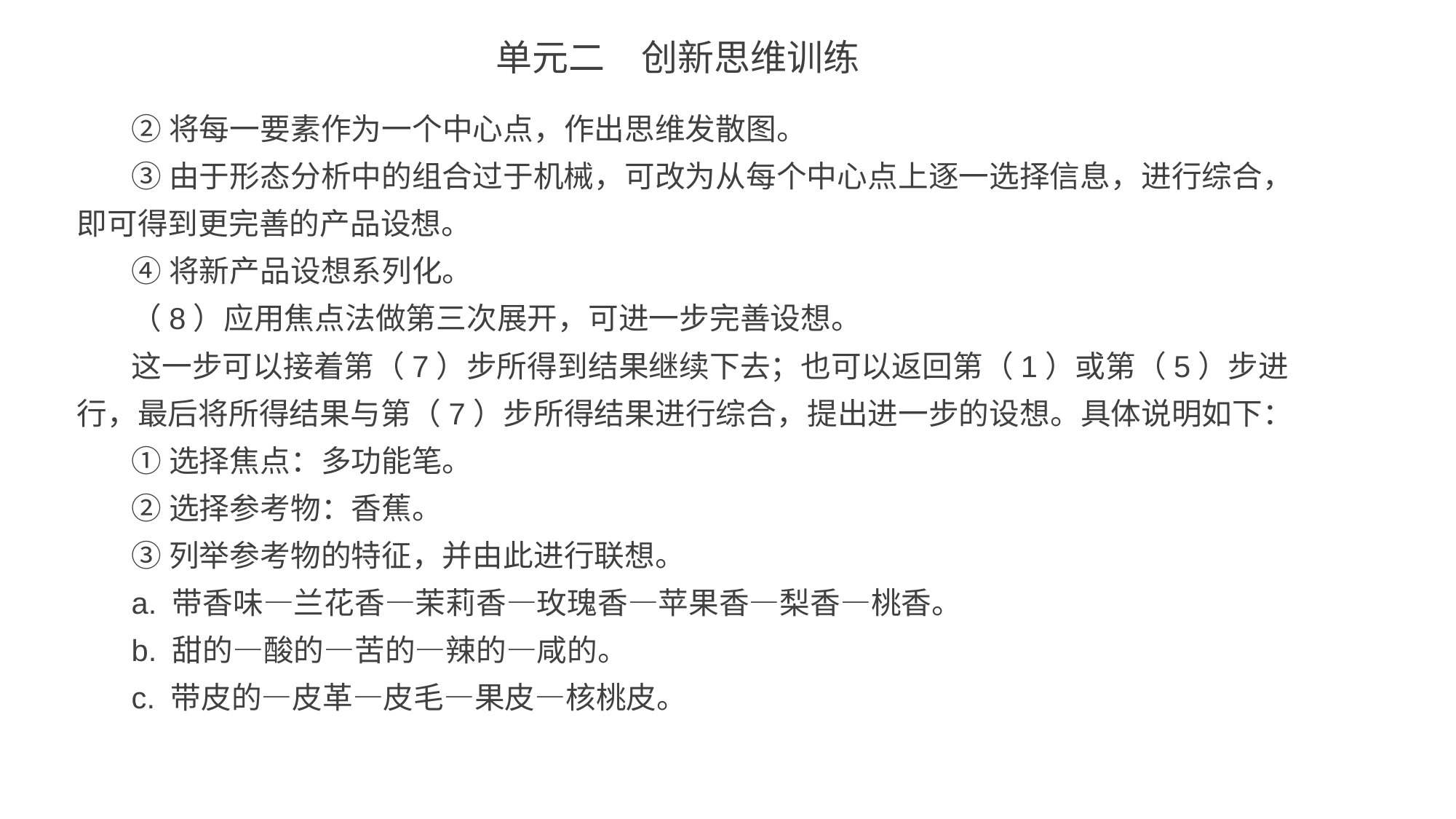

单元二　创新思维训练
②将每一要素作为一个中心点，作出思维发散图。
③由于形态分析中的组合过于机械，可改为从每个中心点上逐一选择信息，进行综合，即可得到更完善的产品设想。
④将新产品设想系列化。
（8）应用焦点法做第三次展开，可进一步完善设想。
这一步可以接着第（7）步所得到结果继续下去；也可以返回第（1）或第（5）步进行，最后将所得结果与第（7）步所得结果进行综合，提出进一步的设想。具体说明如下：
①选择焦点：多功能笔。
②选择参考物：香蕉。
③列举参考物的特征，并由此进行联想。
a. 带香味—兰花香—茉莉香—玫瑰香—苹果香—梨香—桃香。
b. 甜的—酸的—苦的—辣的—咸的。
c. 带皮的—皮革—皮毛—果皮—核桃皮。